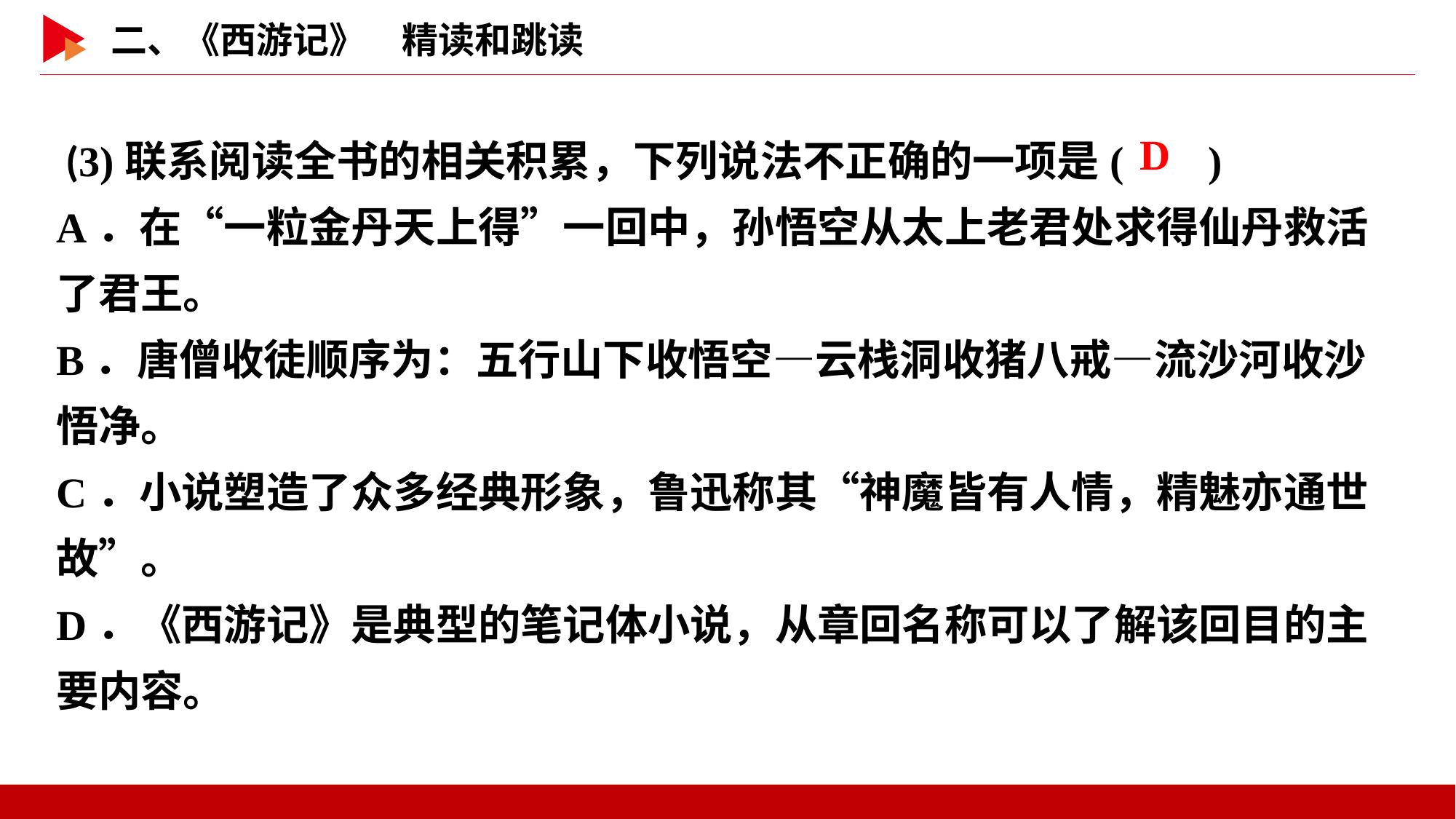

(3)联系阅读全书的相关积累，下列说法不正确的一项是(        )
A．在“一粒金丹天上得”一回中，孙悟空从太上老君处求得仙丹救活了君王。
B．唐僧收徒顺序为：五行山下收悟空—云栈洞收猪八戒—流沙河收沙悟净。
C．小说塑造了众多经典形象，鲁迅称其“神魔皆有人情，精魅亦通世故”。
D．《西游记》是典型的笔记体小说，从章回名称可以了解该回目的主要内容。
   D